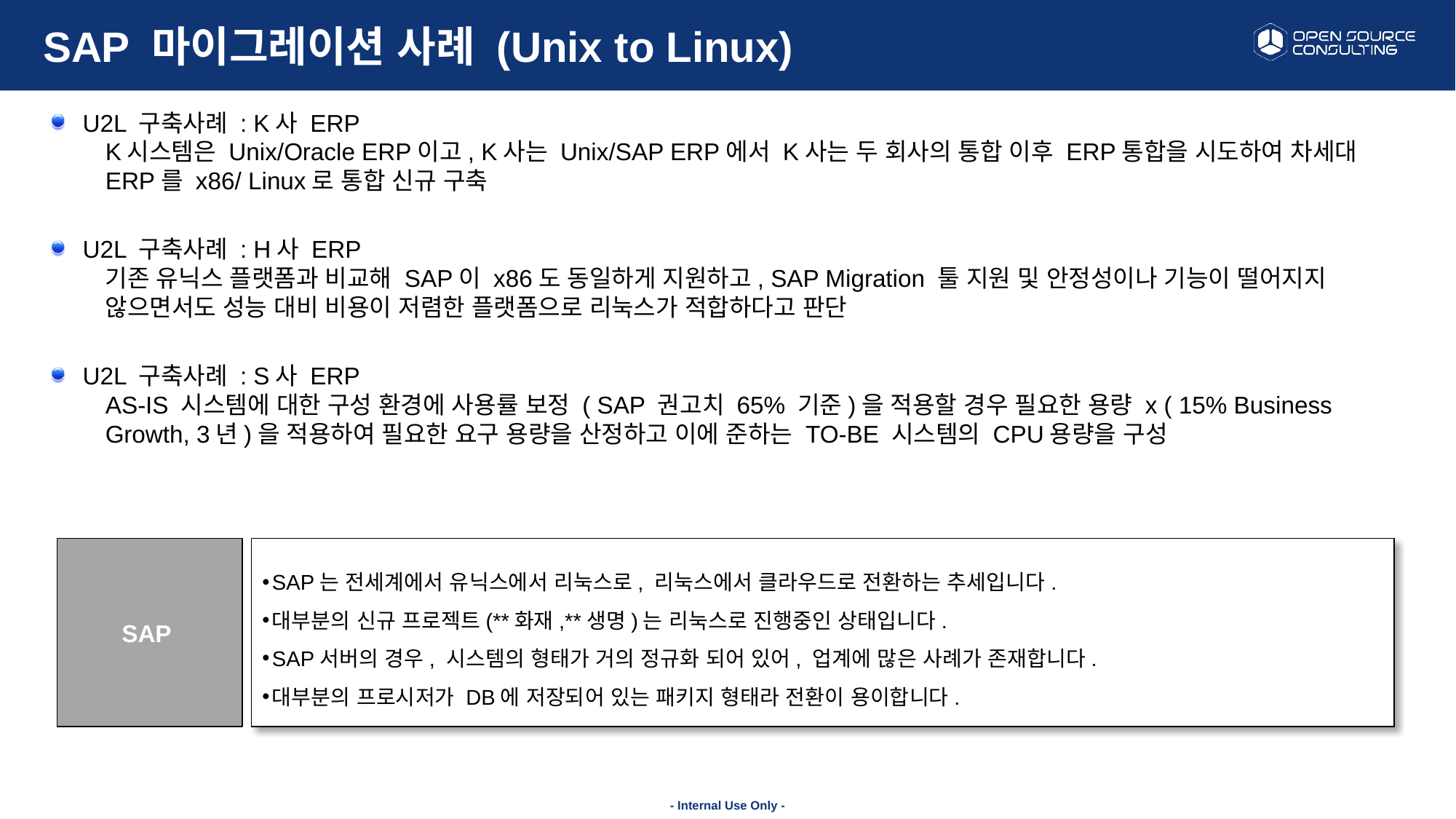

# SAP 마이그레이션 사례 (Unix to Linux)
U2L 구축사례 : K사 ERP
K시스템은 Unix/Oracle ERP이고, K사는 Unix/SAP ERP에서 K사는 두 회사의 통합 이후 ERP통합을 시도하여 차세대 ERP를 x86/ Linux로 통합 신규 구축

U2L 구축사례 : H사 ERP
기존 유닉스 플랫폼과 비교해 SAP이 x86도 동일하게 지원하고, SAP Migration 툴 지원 및 안정성이나 기능이 떨어지지 않으면서도 성능 대비 비용이 저렴한 플랫폼으로 리눅스가 적합하다고 판단

U2L 구축사례 : S사 ERP
AS-IS 시스템에 대한 구성 환경에 사용률 보정 ( SAP 권고치 65% 기준)을 적용할 경우 필요한 용량 x ( 15% Business Growth, 3년)을 적용하여 필요한 요구 용량을 산정하고 이에 준하는 TO-BE 시스템의 CPU용량을 구성

SAP
SAP는 전세계에서 유닉스에서 리눅스로, 리눅스에서 클라우드로 전환하는 추세입니다.
대부분의 신규 프로젝트(**화재,**생명)는 리눅스로 진행중인 상태입니다.
SAP서버의 경우, 시스템의 형태가 거의 정규화 되어 있어, 업계에 많은 사례가 존재합니다.
대부분의 프로시저가 DB에 저장되어 있는 패키지 형태라 전환이 용이합니다.